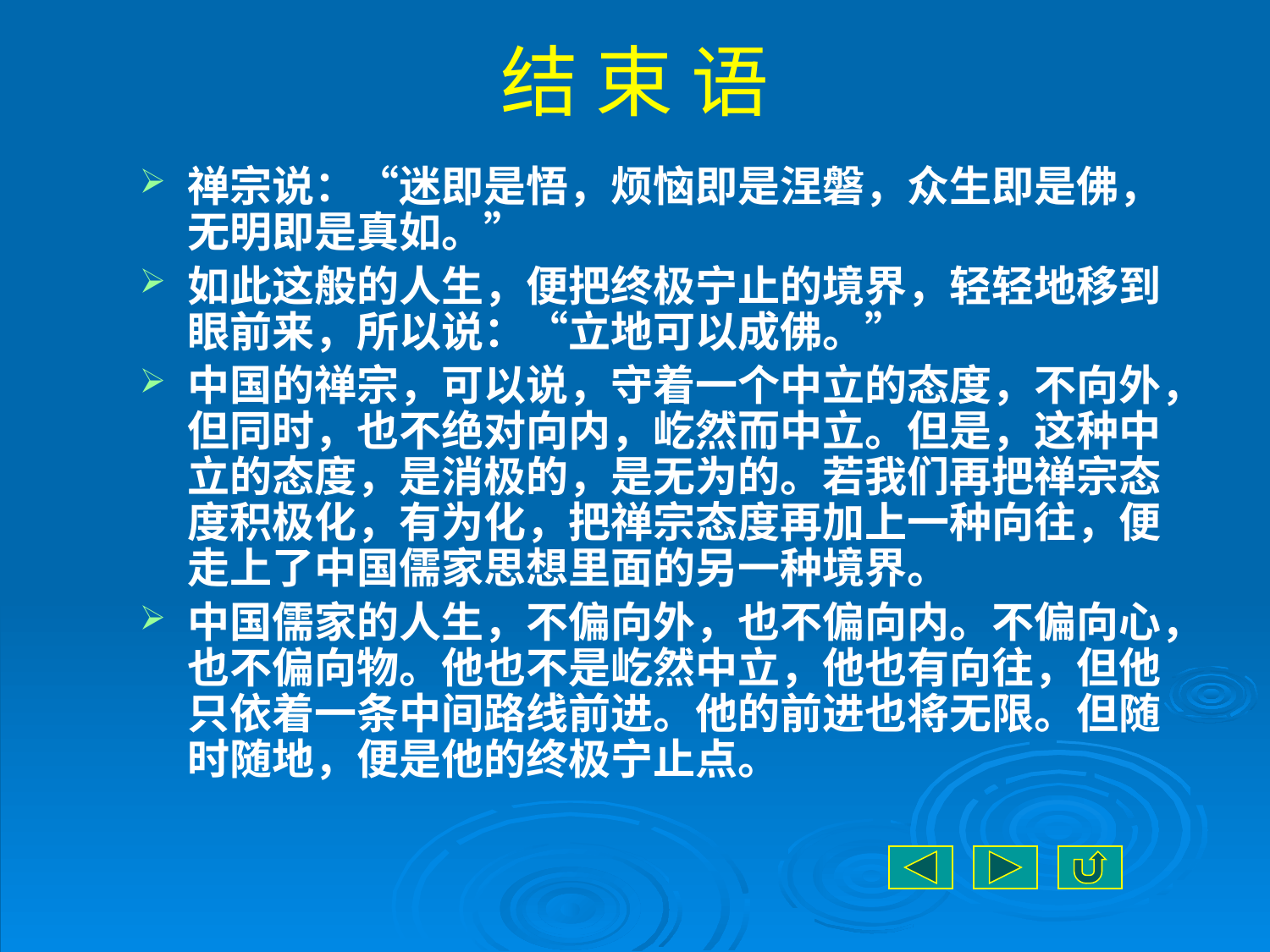

# 结 束 语
禅宗说：“迷即是悟，烦恼即是涅磐，众生即是佛，无明即是真如。”
如此这般的人生，便把终极宁止的境界，轻轻地移到眼前来，所以说：“立地可以成佛。”
中国的禅宗，可以说，守着一个中立的态度，不向外，但同时，也不绝对向内，屹然而中立。但是，这种中立的态度，是消极的，是无为的。若我们再把禅宗态度积极化，有为化，把禅宗态度再加上一种向往，便走上了中国儒家思想里面的另一种境界。
中国儒家的人生，不偏向外，也不偏向内。不偏向心，也不偏向物。他也不是屹然中立，他也有向往，但他只依着一条中间路线前进。他的前进也将无限。但随时随地，便是他的终极宁止点。